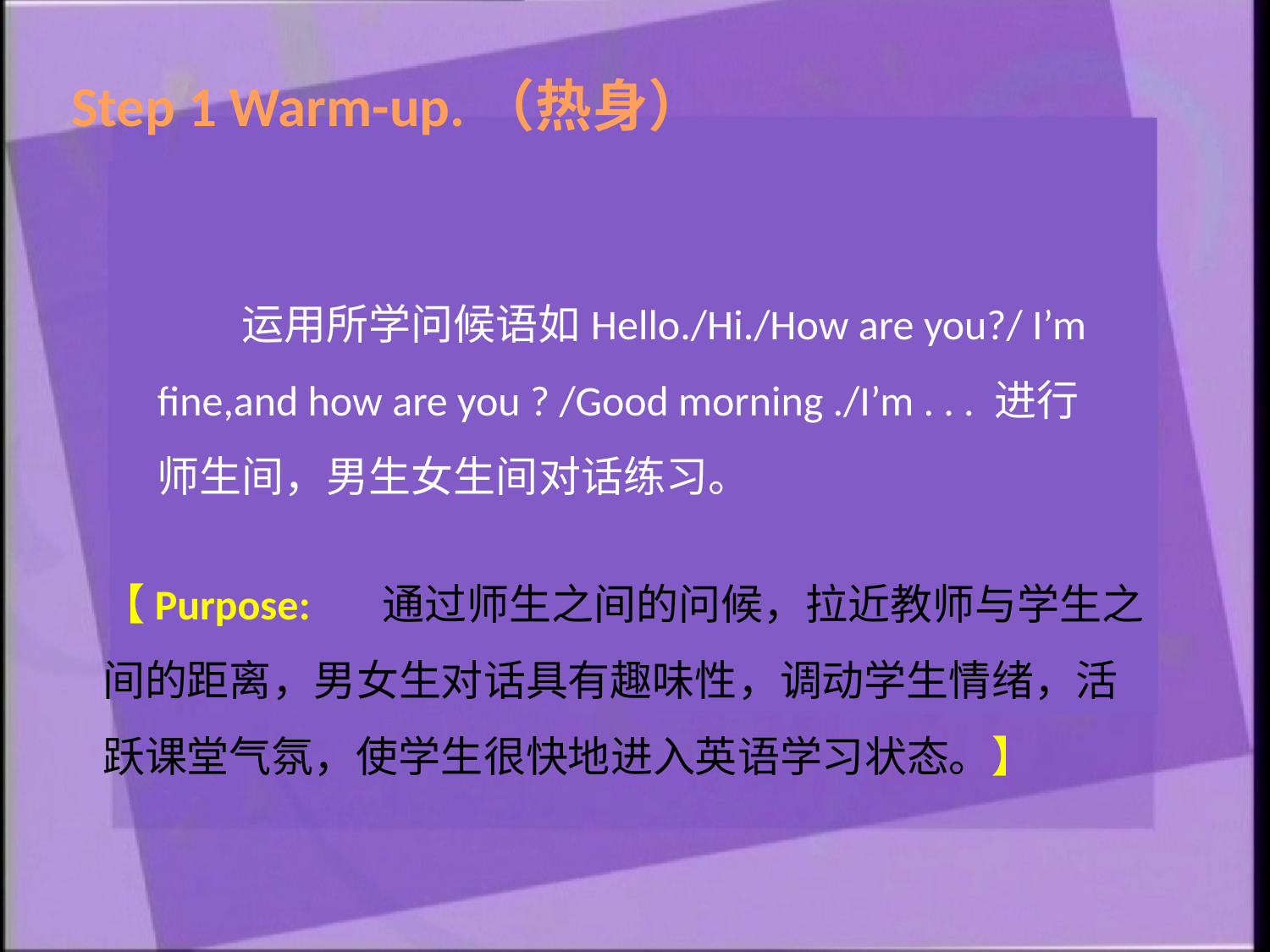

Step 1 Warm-up.（热身）
　　运用所学问候语如Hello./Hi./How are you?/ I’m fine,and how are you ? /Good morning ./I’m . . . 进行师生间，男生女生间对话练习。
【Purpose:  　通过师生之间的问候，拉近教师与学生之间的距离，男女生对话具有趣味性，调动学生情绪，活跃课堂气氛，使学生很快地进入英语学习状态。】